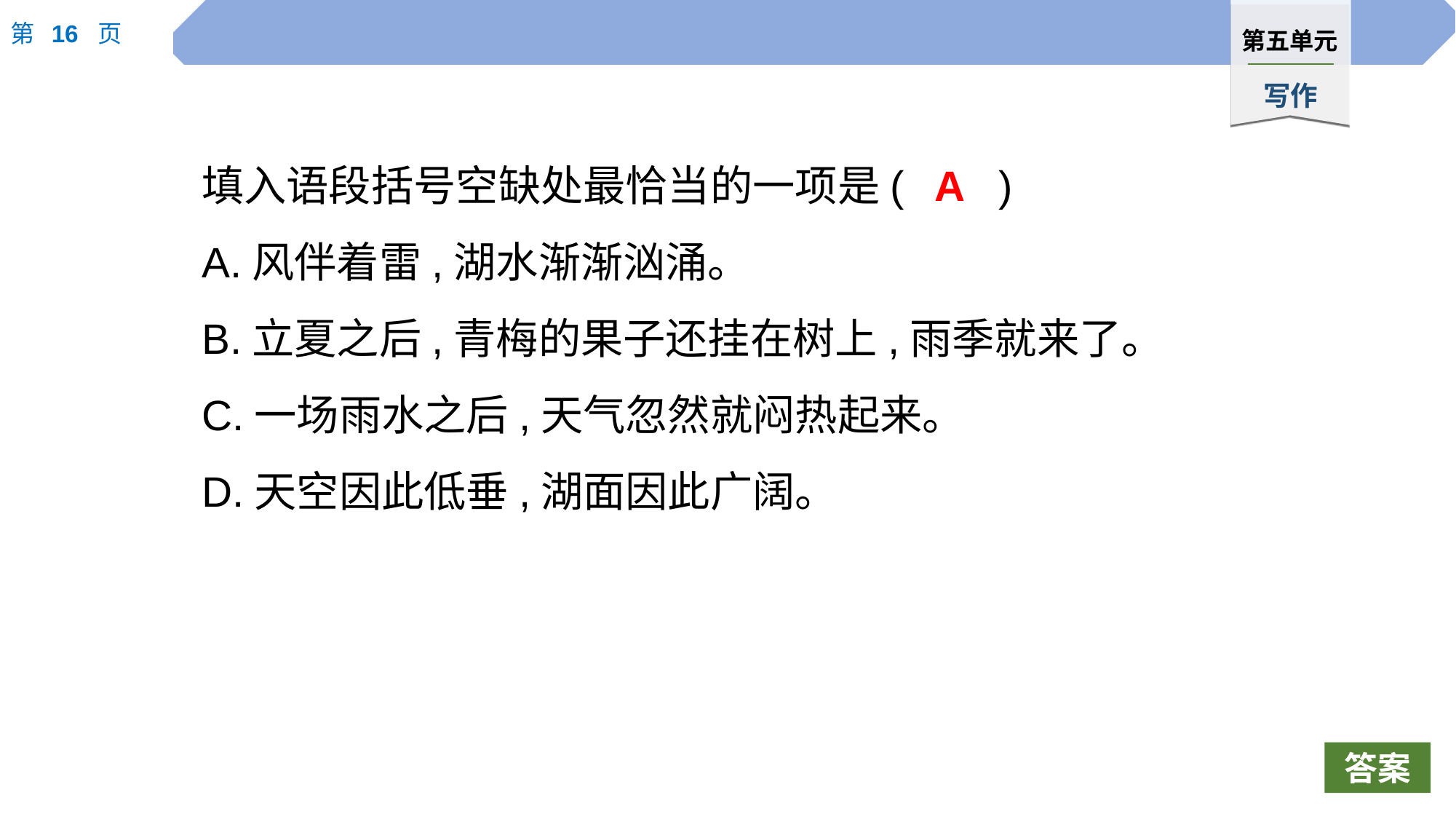

填入语段括号空缺处最恰当的一项是(        )
A.风伴着雷,湖水渐渐汹涌。
B.立夏之后,青梅的果子还挂在树上,雨季就来了。
C.一场雨水之后,天气忽然就闷热起来。
D.天空因此低垂,湖面因此广阔。
A
答案